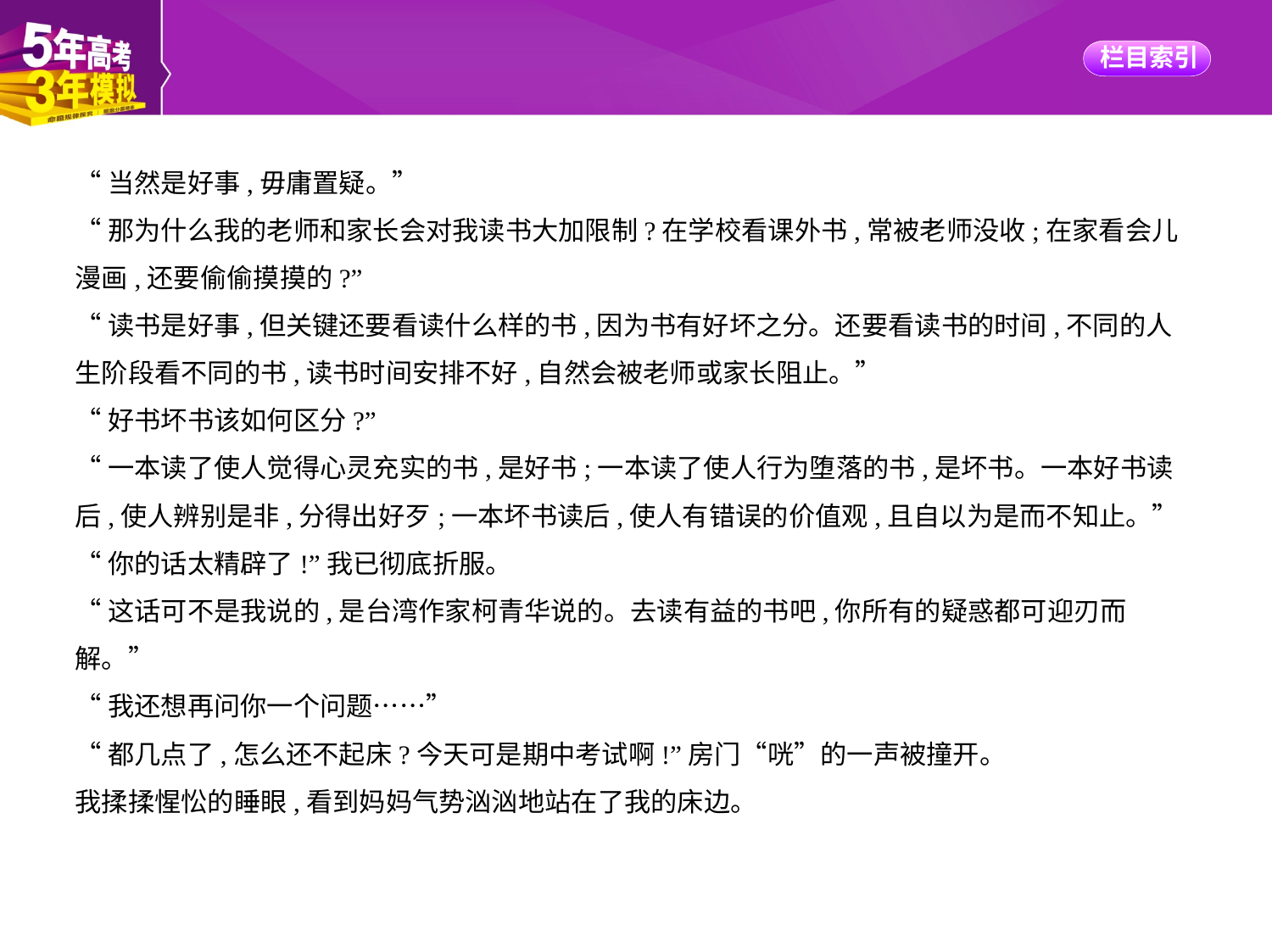

“当然是好事,毋庸置疑。”
“那为什么我的老师和家长会对我读书大加限制?在学校看课外书,常被老师没收;在家看会儿
漫画,还要偷偷摸摸的?”
“读书是好事,但关键还要看读什么样的书,因为书有好坏之分。还要看读书的时间,不同的人
生阶段看不同的书,读书时间安排不好,自然会被老师或家长阻止。”
“好书坏书该如何区分?”
“一本读了使人觉得心灵充实的书,是好书;一本读了使人行为堕落的书,是坏书。一本好书读
后,使人辨别是非,分得出好歹;一本坏书读后,使人有错误的价值观,且自以为是而不知止。”
“你的话太精辟了!”我已彻底折服。
“这话可不是我说的,是台湾作家柯青华说的。去读有益的书吧,你所有的疑惑都可迎刃而
解。”
“我还想再问你一个问题……”
“都几点了,怎么还不起床?今天可是期中考试啊!”房门“咣”的一声被撞开。
我揉揉惺忪的睡眼,看到妈妈气势汹汹地站在了我的床边。